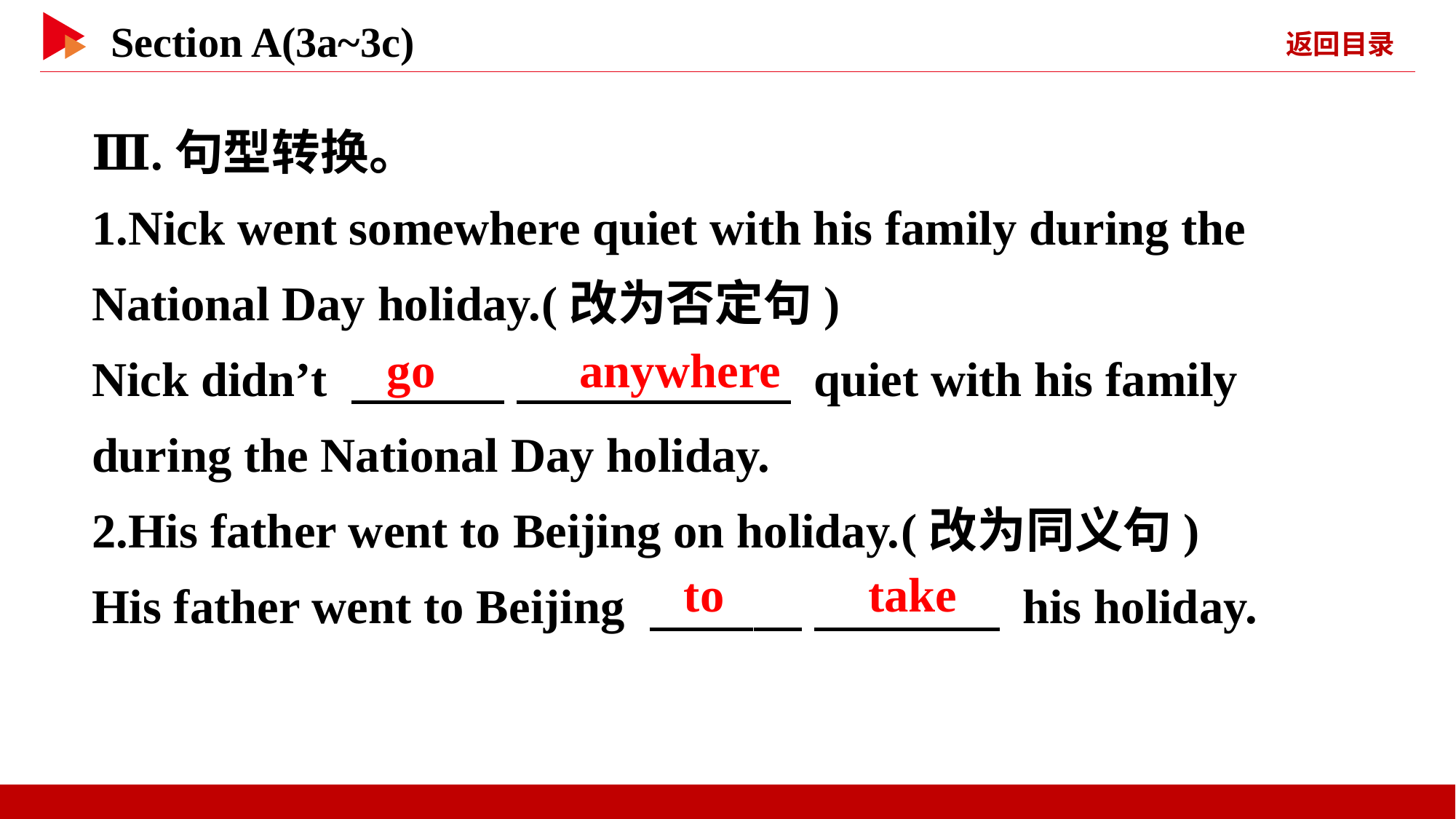

Ⅲ.句型转换。
1.Nick went somewhere quiet with his family during the National Day holiday.(改为否定句)
Nick didn’t 　     　 　                　 quiet with his family during the National Day holiday.
2.His father went to Beijing on holiday.(改为同义句)
His father went to Beijing 　     　 　        　 his holiday.
go 　 　anywhere
to 　 　take